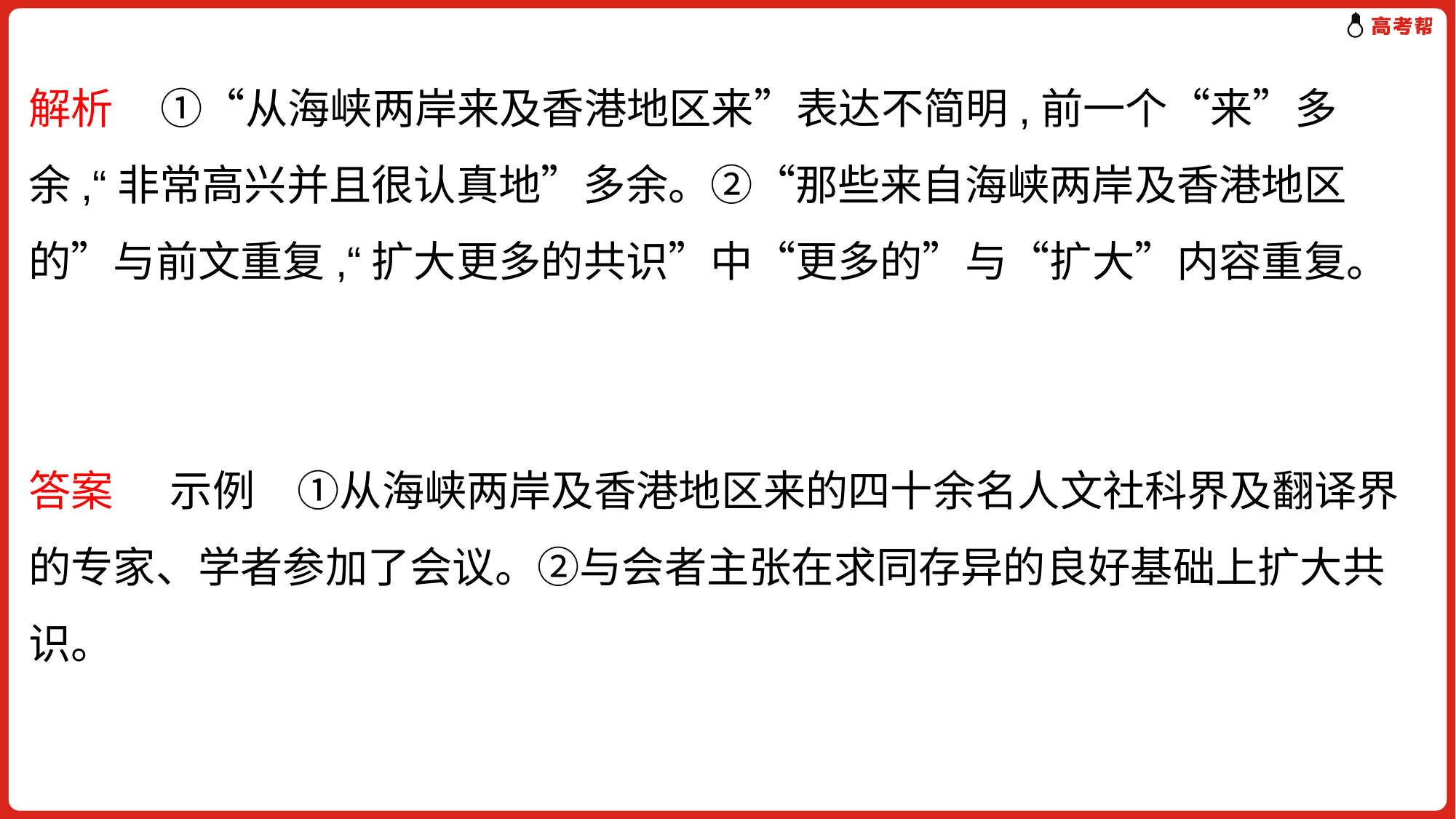

解析     ①“从海峡两岸来及香港地区来”表达不简明,前一个“来”多余,“非常高兴并且很认真地”多余。②“那些来自海峡两岸及香港地区的”与前文重复,“扩大更多的共识”中“更多的”与“扩大”内容重复。

答案      示例　①从海峡两岸及香港地区来的四十余名人文社科界及翻译界的专家、学者参加了会议。②与会者主张在求同存异的良好基础上扩大共识。